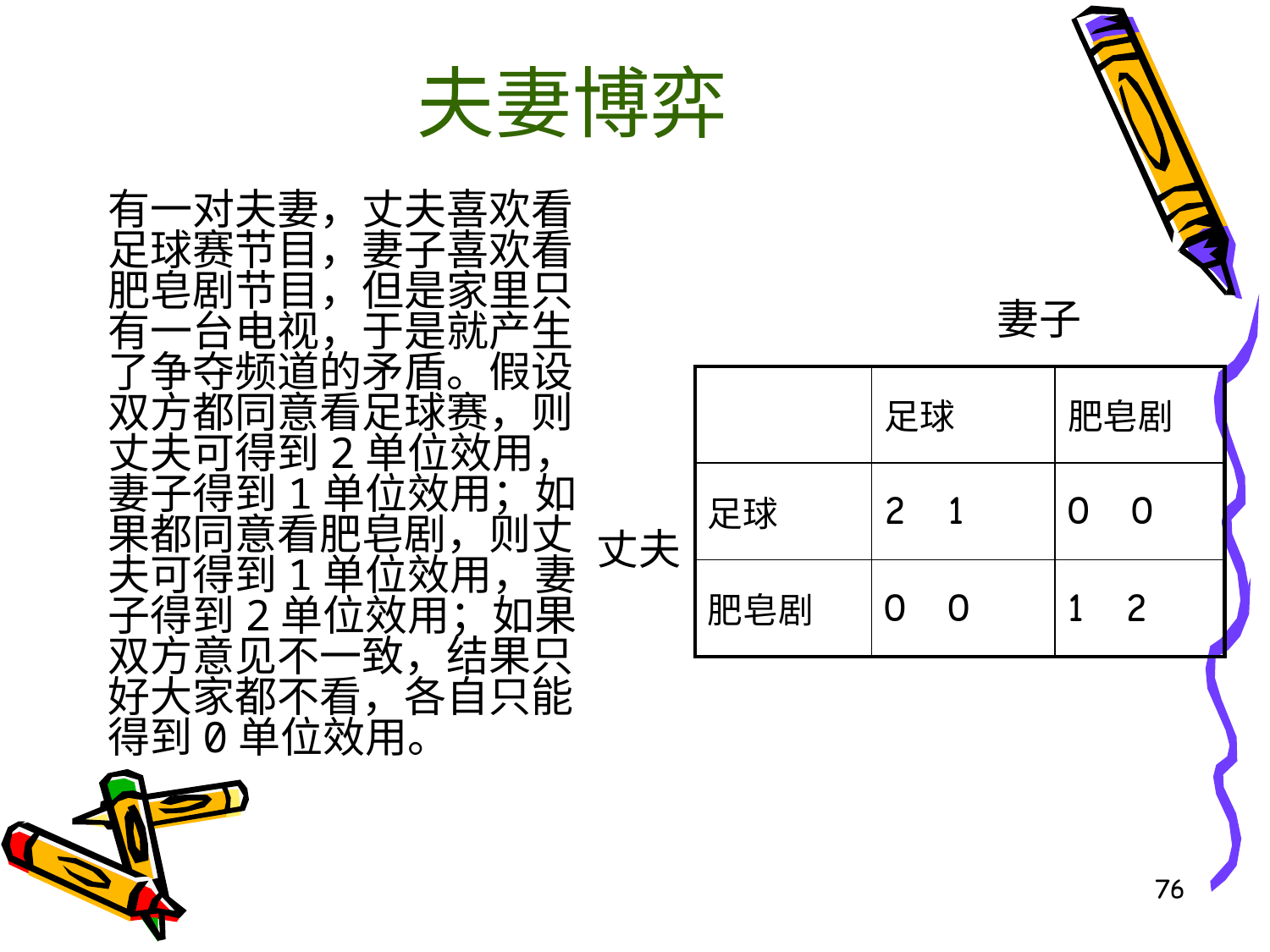

# 夫妻博弈
有一对夫妻，丈夫喜欢看足球赛节目，妻子喜欢看肥皂剧节目，但是家里只有一台电视，于是就产生了争夺频道的矛盾。假设双方都同意看足球赛，则丈夫可得到2单位效用，妻子得到1单位效用；如果都同意看肥皂剧，则丈夫可得到1单位效用，妻子得到2单位效用；如果双方意见不一致，结果只好大家都不看，各自只能得到0单位效用。
妻子
|  | 足球 | 肥皂剧 |
| --- | --- | --- |
| 足球 | 2 1 | 0 0 |
| 肥皂剧 | 0 0 | 1 2 |
丈夫
76